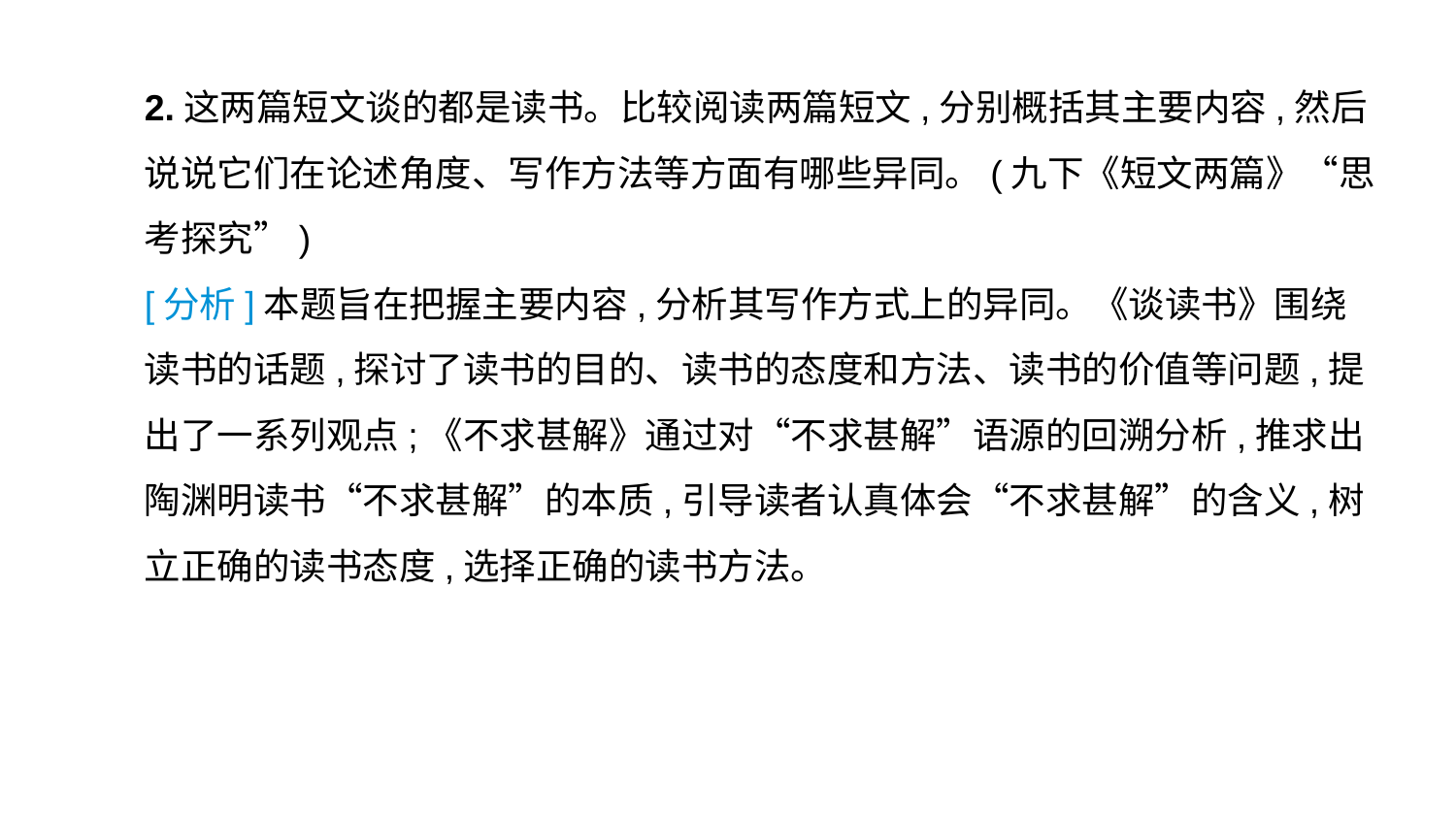

2.这两篇短文谈的都是读书。比较阅读两篇短文,分别概括其主要内容,然后说说它们在论述角度、写作方法等方面有哪些异同。(九下《短文两篇》“思考探究”)
[分析]本题旨在把握主要内容,分析其写作方式上的异同。《谈读书》围绕读书的话题,探讨了读书的目的、读书的态度和方法、读书的价值等问题,提出了一系列观点;《不求甚解》通过对“不求甚解”语源的回溯分析,推求出陶渊明读书“不求甚解”的本质,引导读者认真体会“不求甚解”的含义,树立正确的读书态度,选择正确的读书方法。